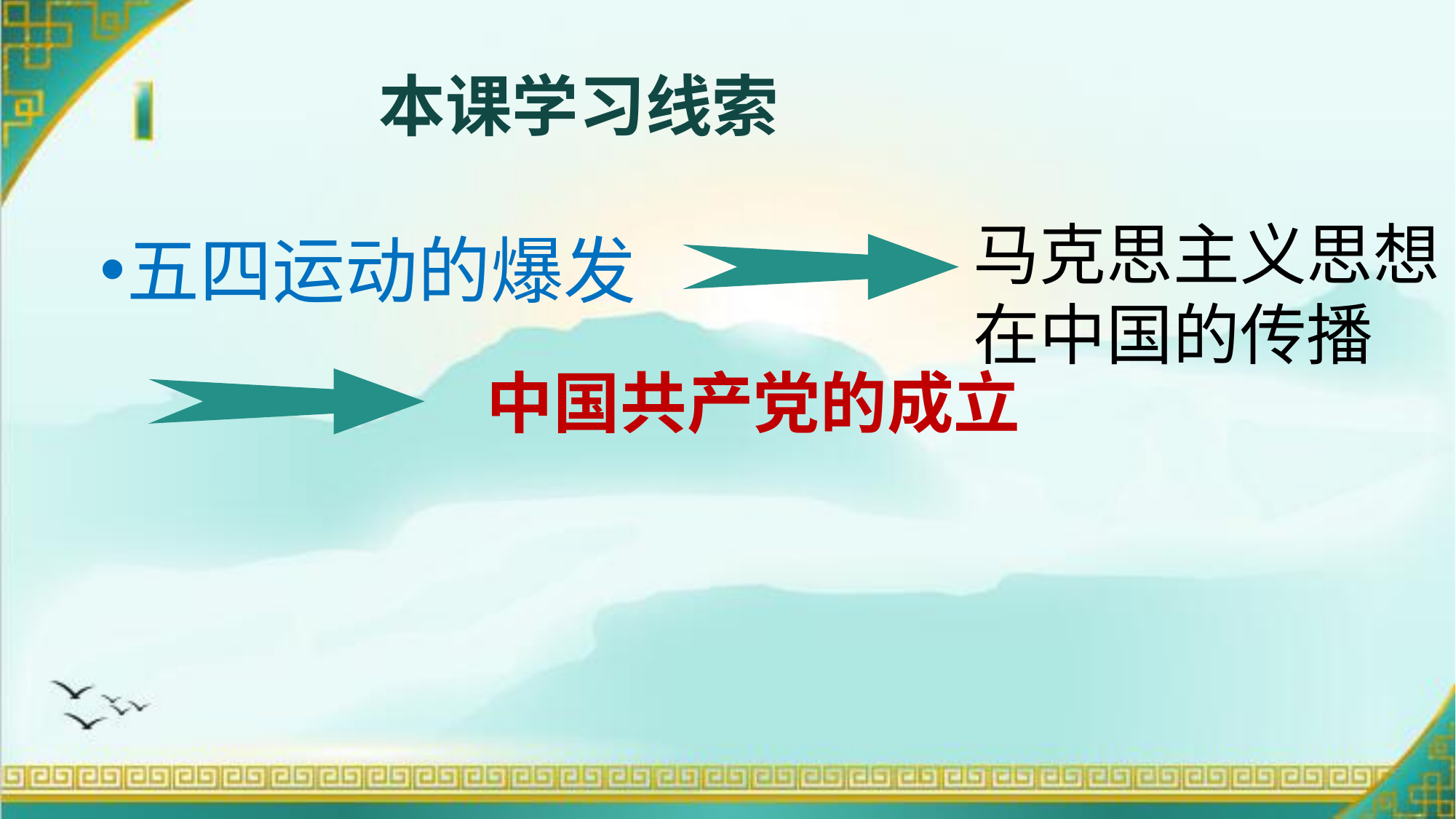

# 本课学习线索
五四运动的爆发

马克思主义思想在中国的传播

中国共产党的成立